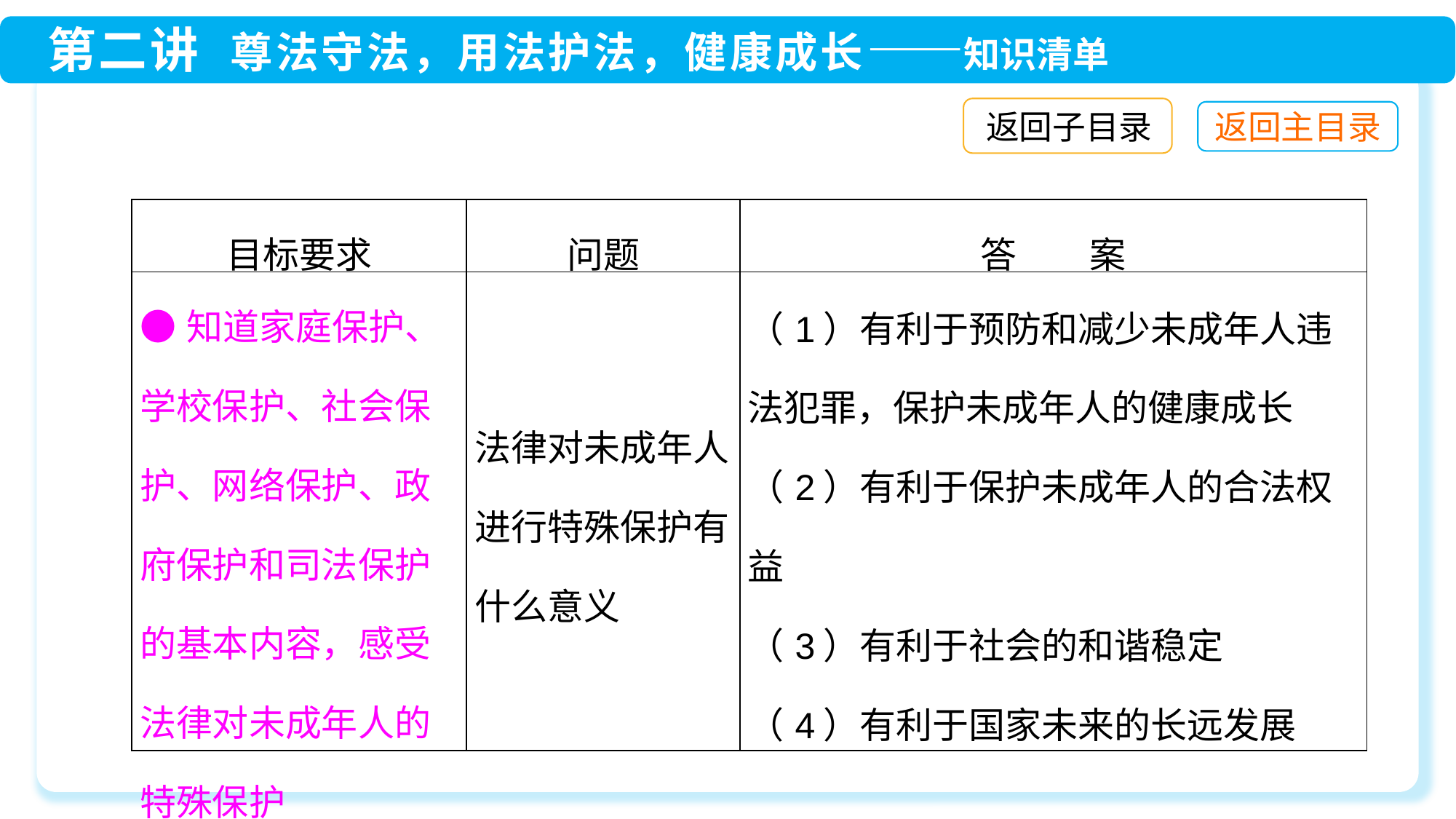

返回子目录
| 目标要求 | 问题 | 答　　案 |
| --- | --- | --- |
| ●知道家庭保护、学校保护、社会保护、网络保护、政府保护和司法保护的基本内容，感受法律对未成年人的特殊保护 | 法律对未成年人进行特殊保护有什么意义 | （1）有利于预防和减少未成年人违法犯罪，保护未成年人的健康成长 （2）有利于保护未成年人的合法权益 （3）有利于社会的和谐稳定 （4）有利于国家未来的长远发展 |